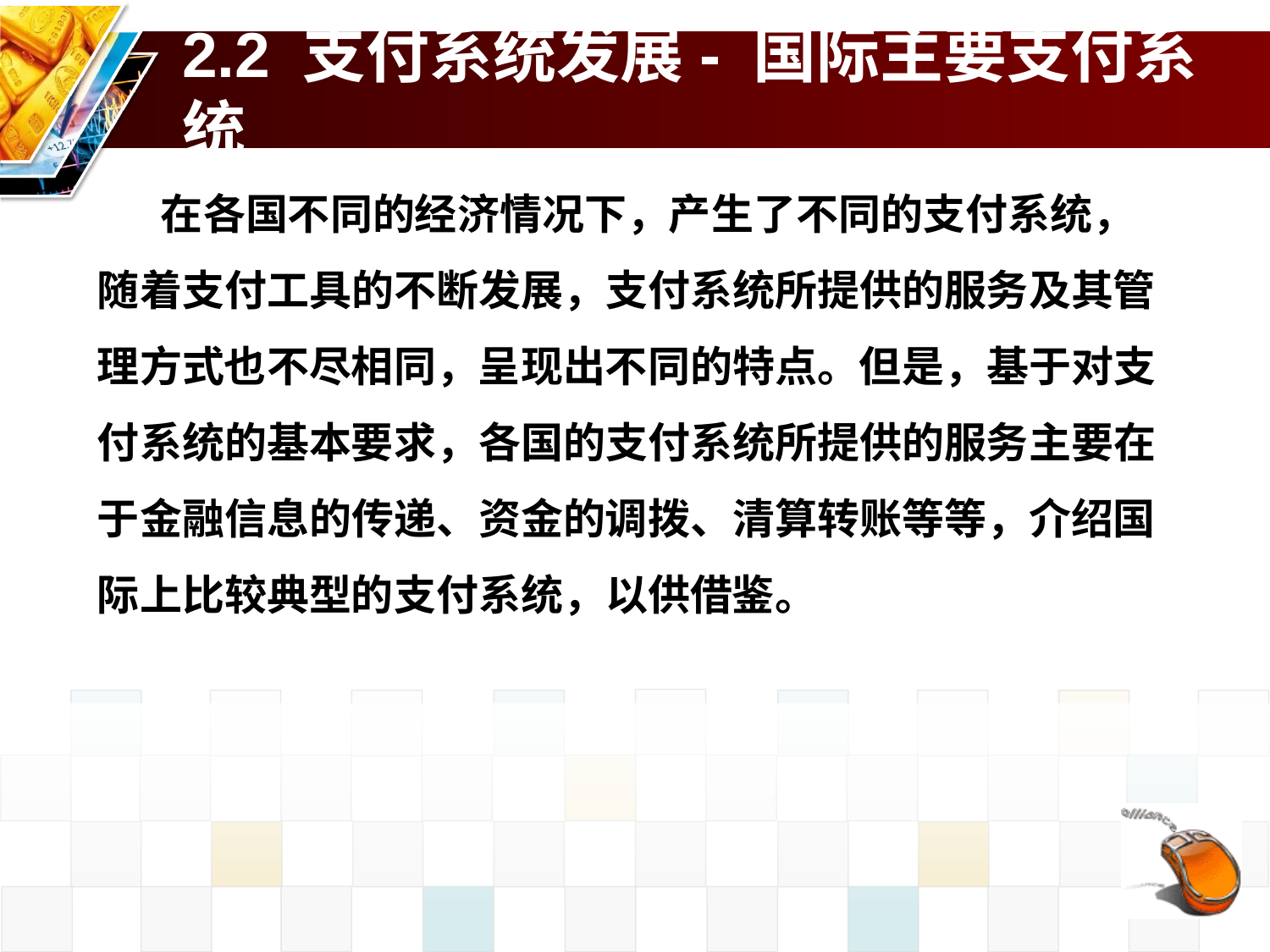

# 2.2 支付系统发展- 国际主要支付系统
在各国不同的经济情况下，产生了不同的支付系统，随着支付工具的不断发展，支付系统所提供的服务及其管理方式也不尽相同，呈现出不同的特点。但是，基于对支付系统的基本要求，各国的支付系统所提供的服务主要在于金融信息的传递、资金的调拨、清算转账等等，介绍国际上比较典型的支付系统，以供借鉴。